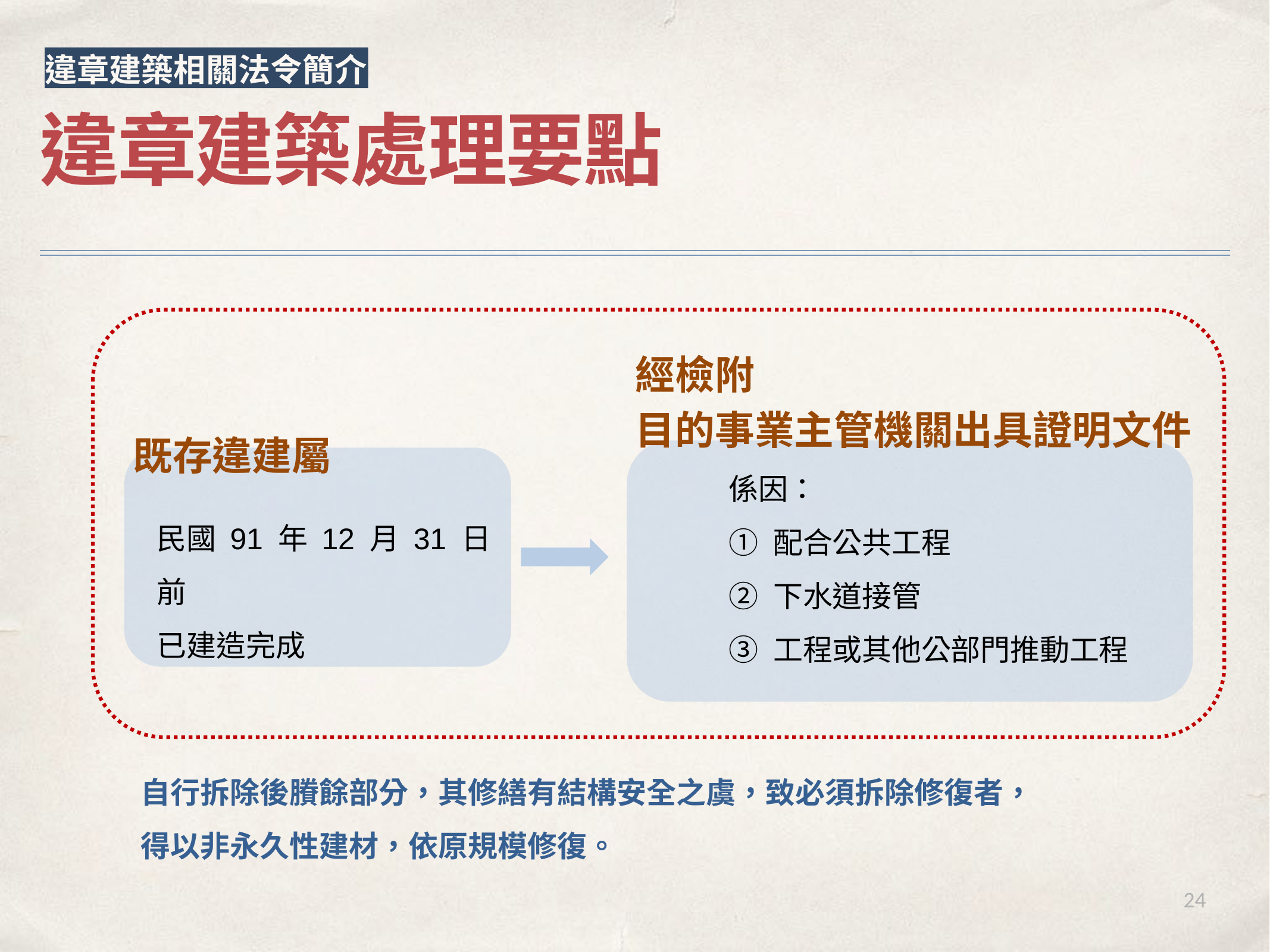

違章建築相關法令簡介
違章建築處理要點

經檢附
目的事業主管機關出具證明文件
既存違建屬

係因：
配合公共工程
下水道接管
工程或其他公部門推動工程
民國 91 年 12 月 31 日前
已建造完成

自行拆除後賸餘部分，其修繕有結構安全之虞，致必須拆除修復者，得以非永久性建材，依原規模修復。
24